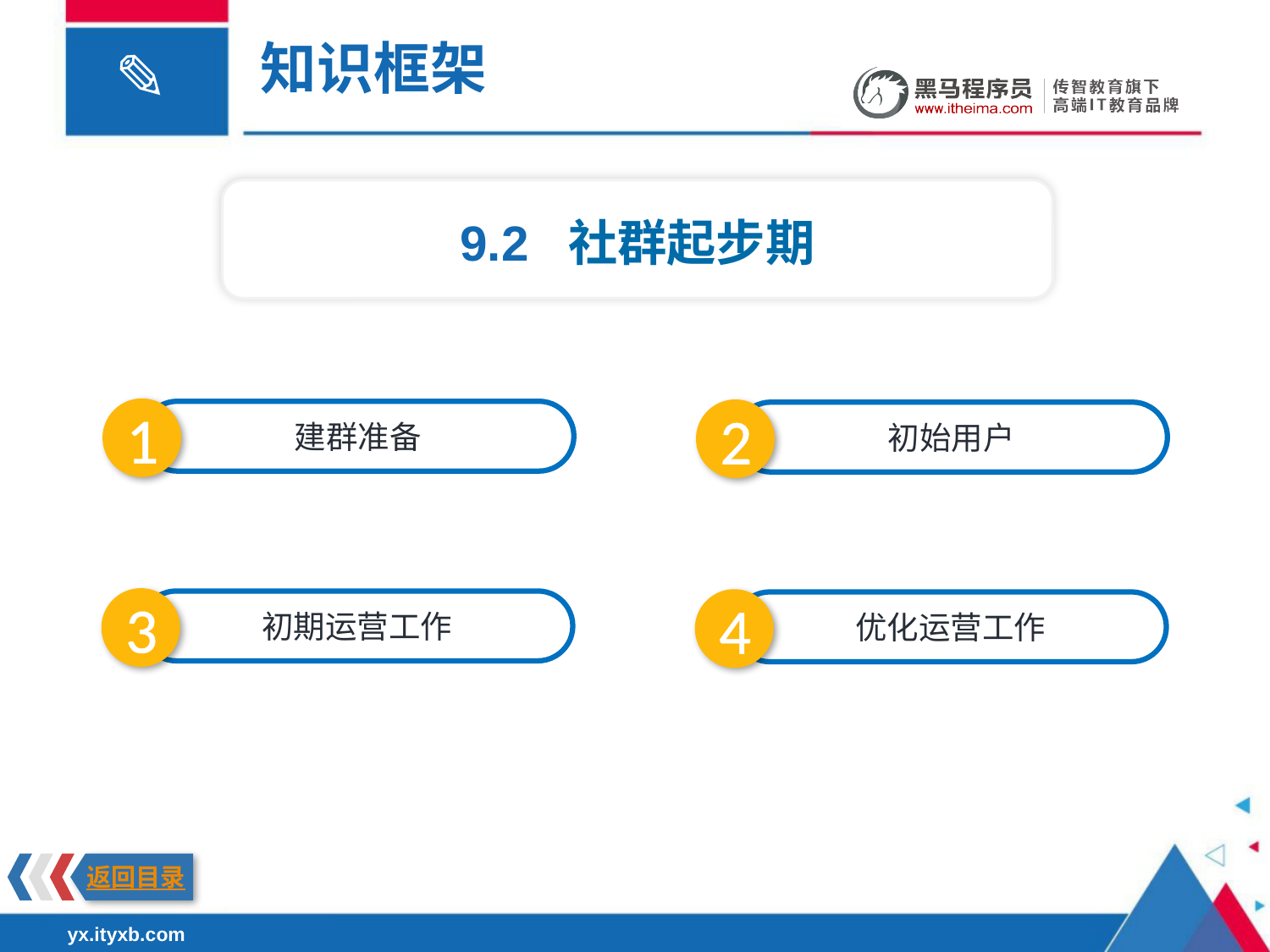

知识框架

9.2  社群起步期
1
2
建群准备
初始用户
3
4
初期运营工作
优化运营工作

返回目录